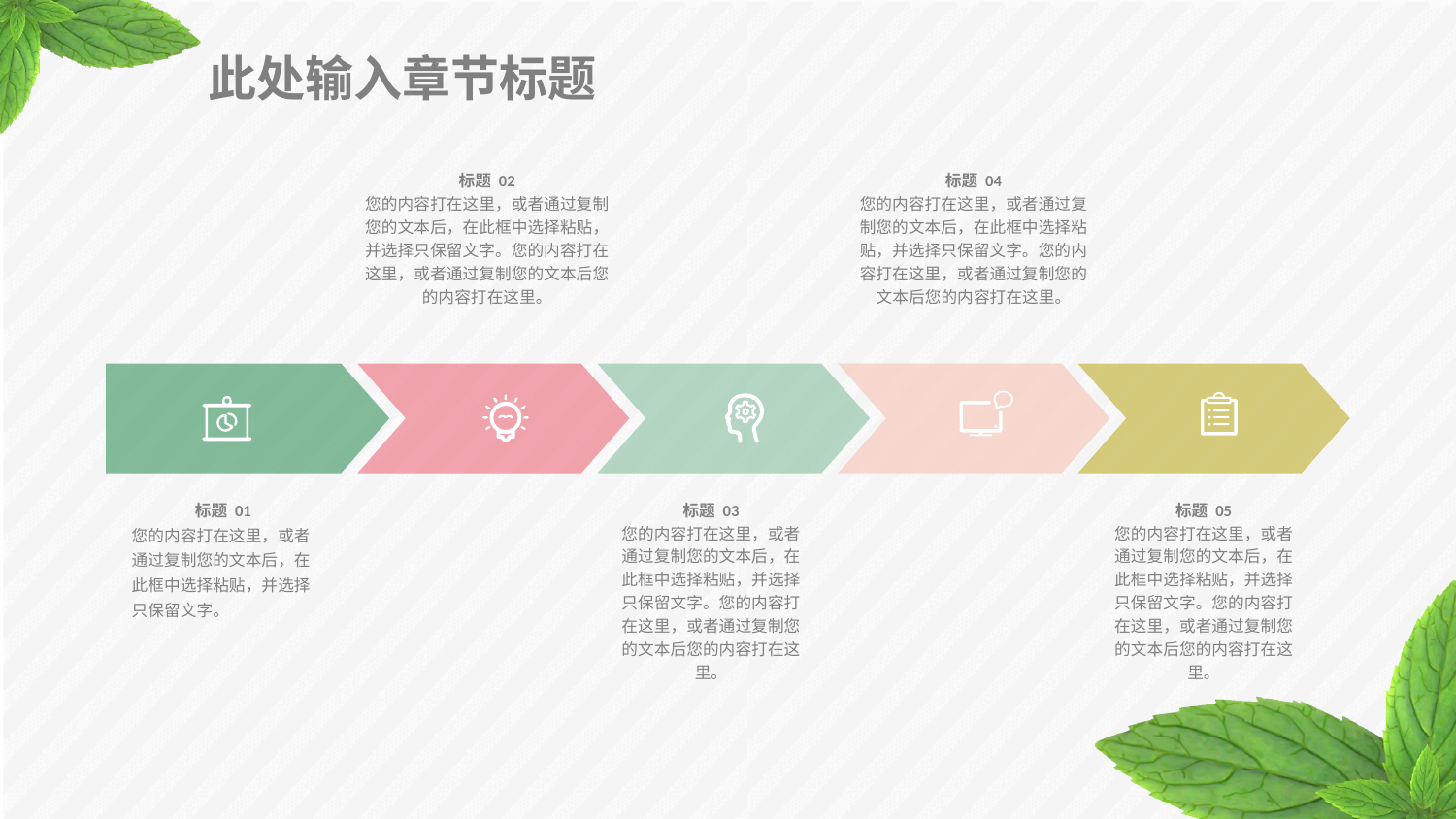

此处输入章节标题
标题 02
您的内容打在这里，或者通过复制您的文本后，在此框中选择粘贴，并选择只保留文字。您的内容打在这里，或者通过复制您的文本后您的内容打在这里。
标题 04
您的内容打在这里，或者通过复制您的文本后，在此框中选择粘贴，并选择只保留文字。您的内容打在这里，或者通过复制您的文本后您的内容打在这里。

标题 01
您的内容打在这里，或者通过复制您的文本后，在此框中选择粘贴，并选择只保留文字。
标题 03
您的内容打在这里，或者通过复制您的文本后，在此框中选择粘贴，并选择只保留文字。您的内容打在这里，或者通过复制您的文本后您的内容打在这里。
标题 05
您的内容打在这里，或者通过复制您的文本后，在此框中选择粘贴，并选择只保留文字。您的内容打在这里，或者通过复制您的文本后您的内容打在这里。